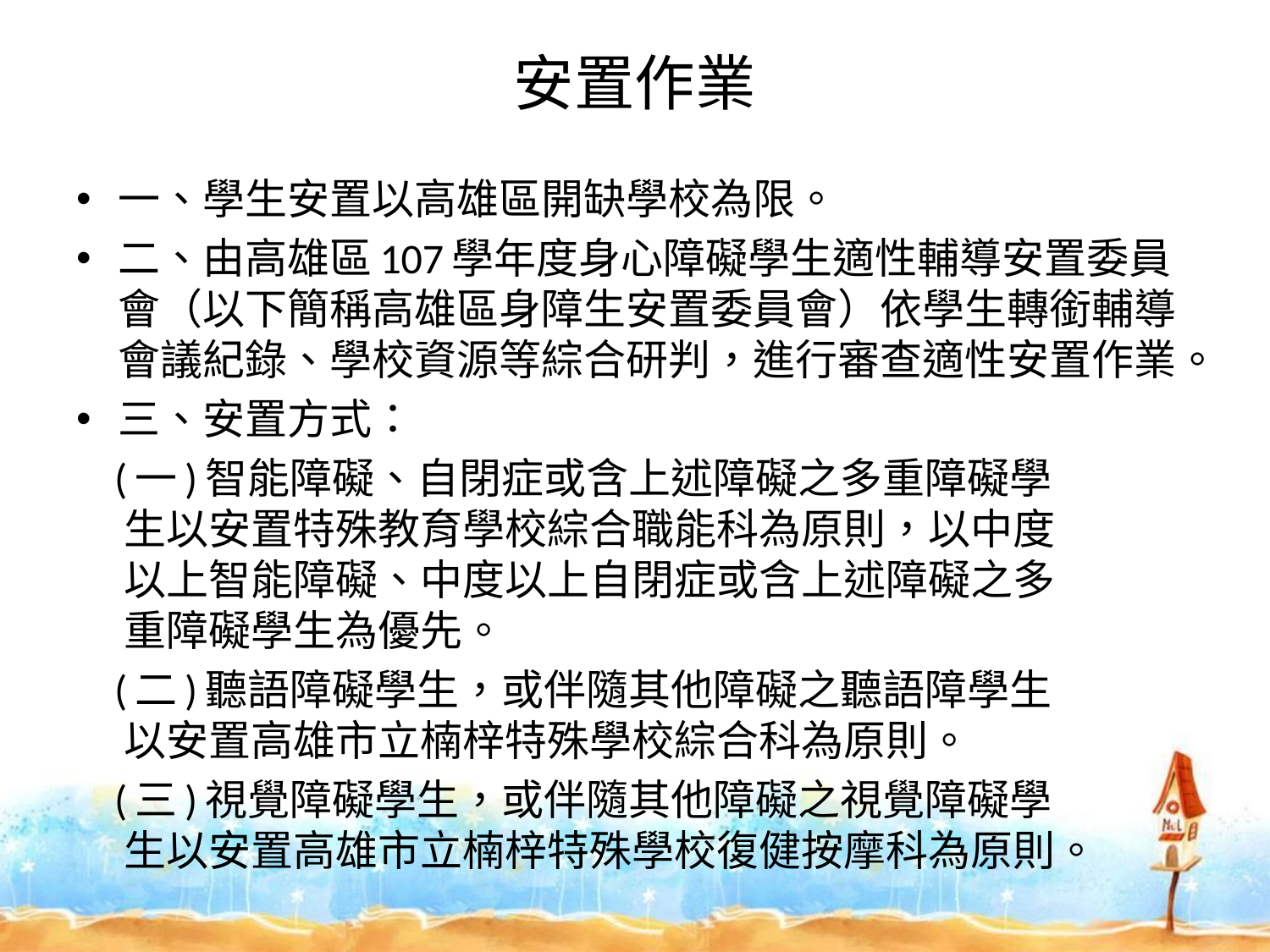

# 安置作業
一、學生安置以高雄區開缺學校為限。
二、由高雄區107學年度身心障礙學生適性輔導安置委員會（以下簡稱高雄區身障生安置委員會）依學生轉銜輔導會議紀錄、學校資源等綜合研判，進行審查適性安置作業。
三、安置方式：
    (一)智能障礙、自閉症或含上述障礙之多重障礙學
     生以安置特殊教育學校綜合職能科為原則，以中度
     以上智能障礙、中度以上自閉症或含上述障礙之多
     重障礙學生為優先。
    (二)聽語障礙學生，或伴隨其他障礙之聽語障學生
     以安置高雄市立楠梓特殊學校綜合科為原則。
    (三)視覺障礙學生，或伴隨其他障礙之視覺障礙學
     生以安置高雄市立楠梓特殊學校復健按摩科為原則。